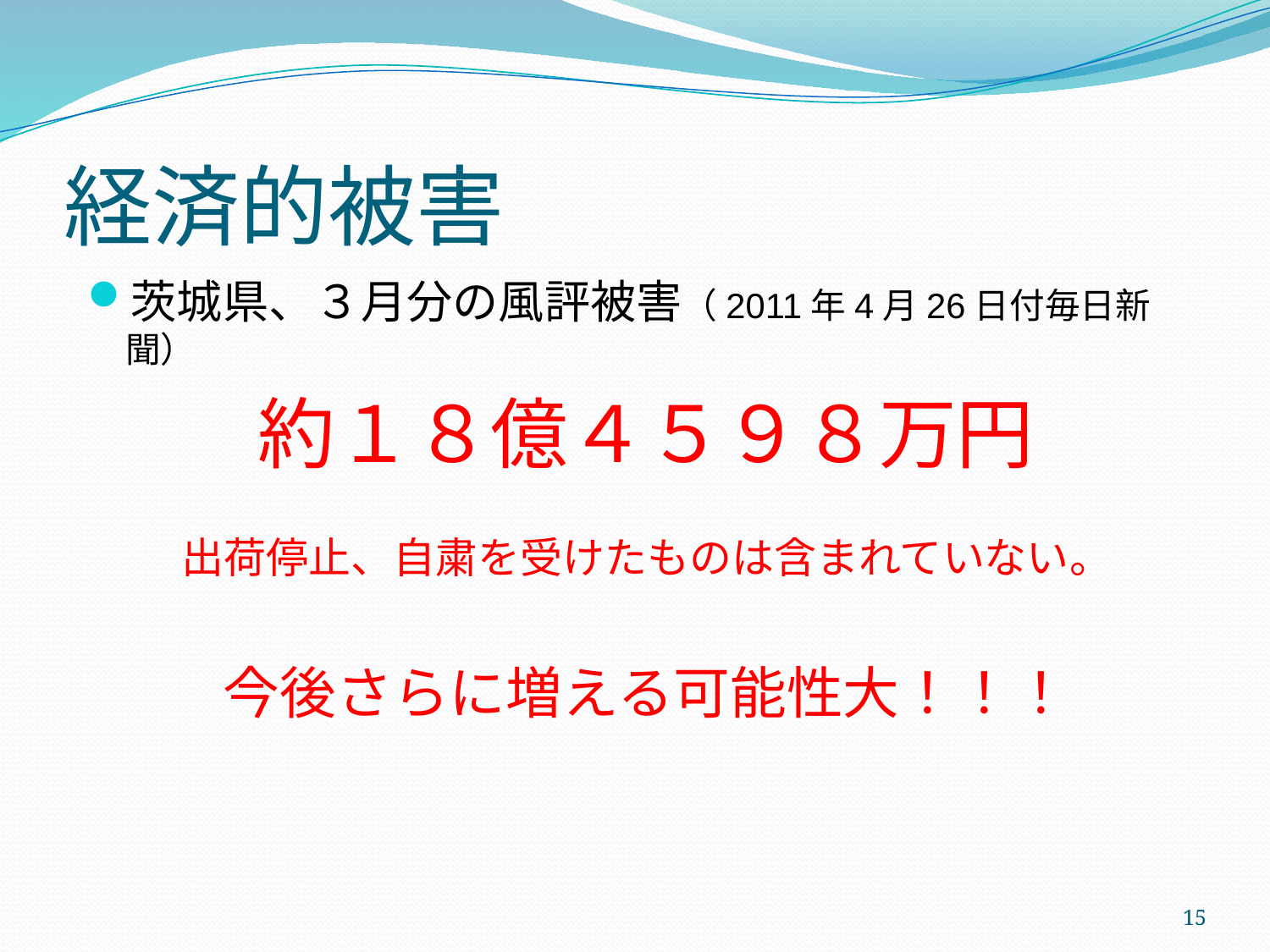

# 経済的被害
茨城県、３月分の風評被害（2011年4月26日付毎日新聞）
約１８億４５９８万円

出荷停止、自粛を受けたものは含まれていない。

今後さらに増える可能性大！！！
15